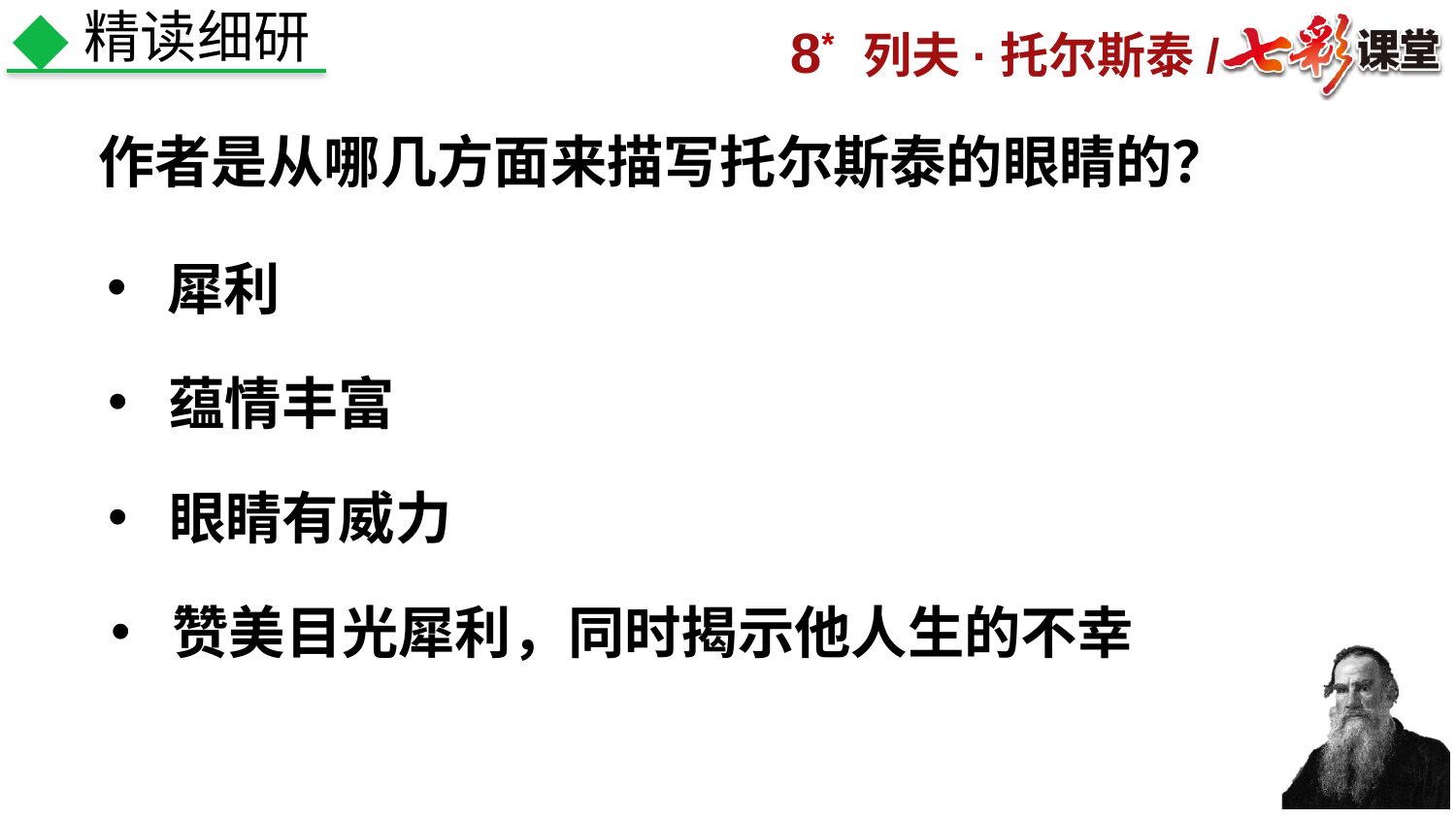

精读细研

作者是从哪几方面来描写托尔斯泰的眼睛的？
 犀利
 蕴情丰富
 眼睛有威力
 赞美目光犀利，同时揭示他人生的不幸